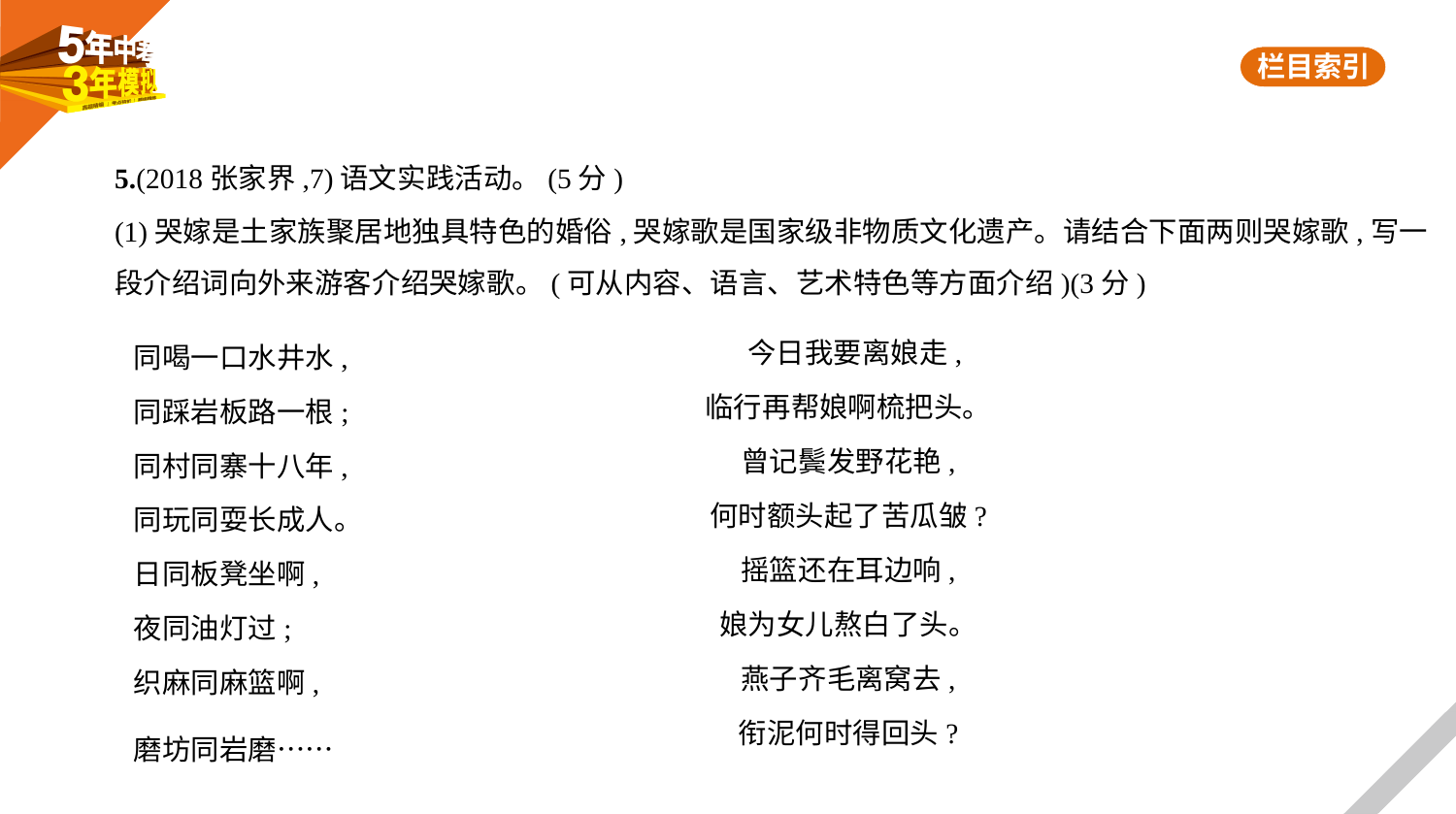

5.(2018张家界,7)语文实践活动。(5分)
(1)哭嫁是土家族聚居地独具特色的婚俗,哭嫁歌是国家级非物质文化遗产。请结合下面两则哭嫁歌,写一
段介绍词向外来游客介绍哭嫁歌。(可从内容、语言、艺术特色等方面介绍)(3分)

 今日我要离娘走,
临行再帮娘啊梳把头。
曾记鬓发野花艳,
何时额头起了苦瓜皱?
摇篮还在耳边响,
娘为女儿熬白了头。
燕子齐毛离窝去,
衔泥何时得回头?

同喝一口水井水,
同踩岩板路一根;
同村同寨十八年,
同玩同耍长成人。
日同板凳坐啊,
夜同油灯过;
织麻同麻篮啊,
磨坊同岩磨……